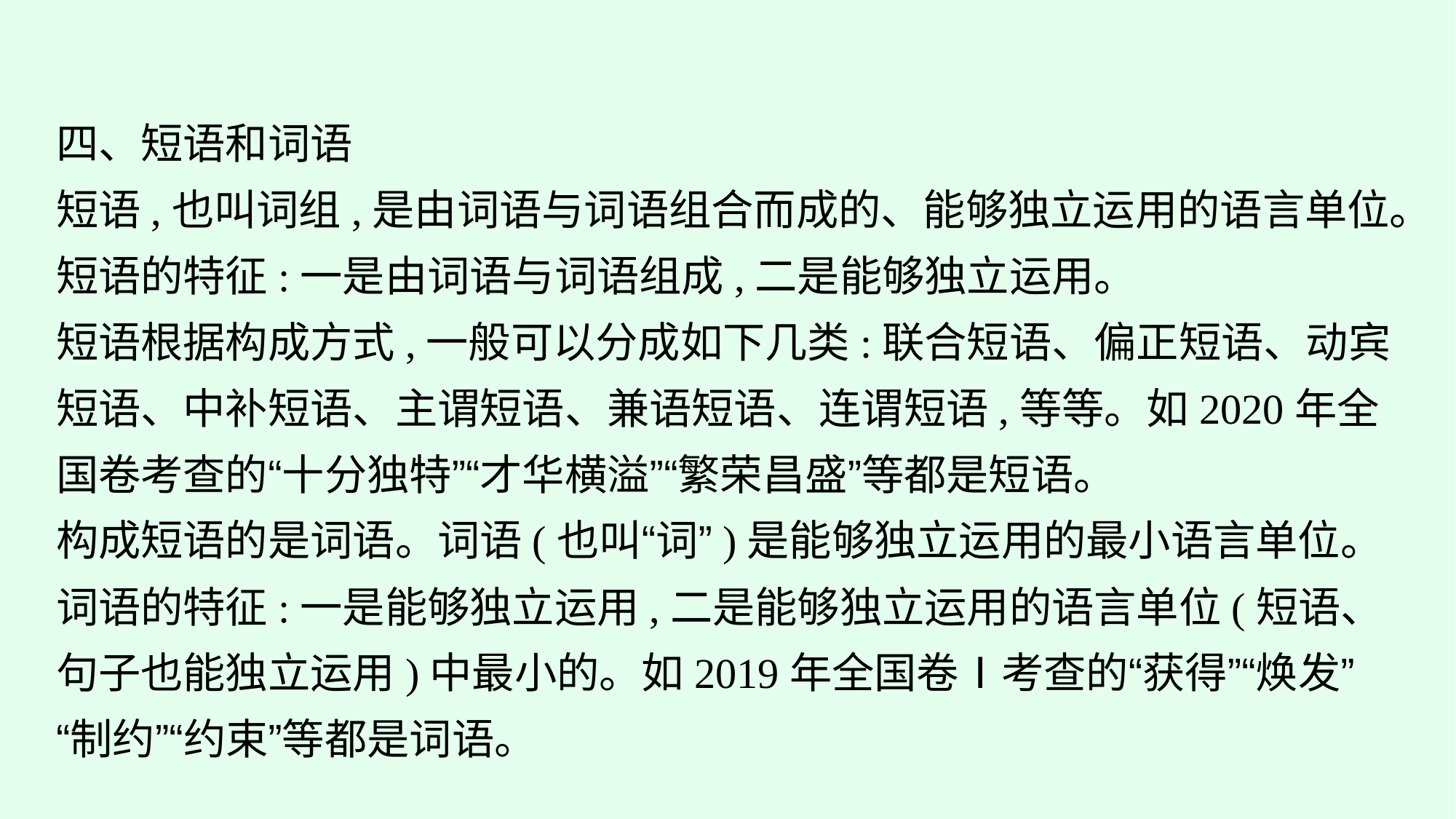

四、短语和词语
短语,也叫词组,是由词语与词语组合而成的、能够独立运用的语言单位。短语的特征:一是由词语与词语组成,二是能够独立运用。
短语根据构成方式,一般可以分成如下几类:联合短语、偏正短语、动宾短语、中补短语、主谓短语、兼语短语、连谓短语,等等。如2020年全国卷考查的“十分独特”“才华横溢”“繁荣昌盛”等都是短语。
构成短语的是词语。词语(也叫“词”)是能够独立运用的最小语言单位。词语的特征:一是能够独立运用,二是能够独立运用的语言单位(短语、句子也能独立运用)中最小的。如2019年全国卷Ⅰ考查的“获得”“焕发”“制约”“约束”等都是词语。